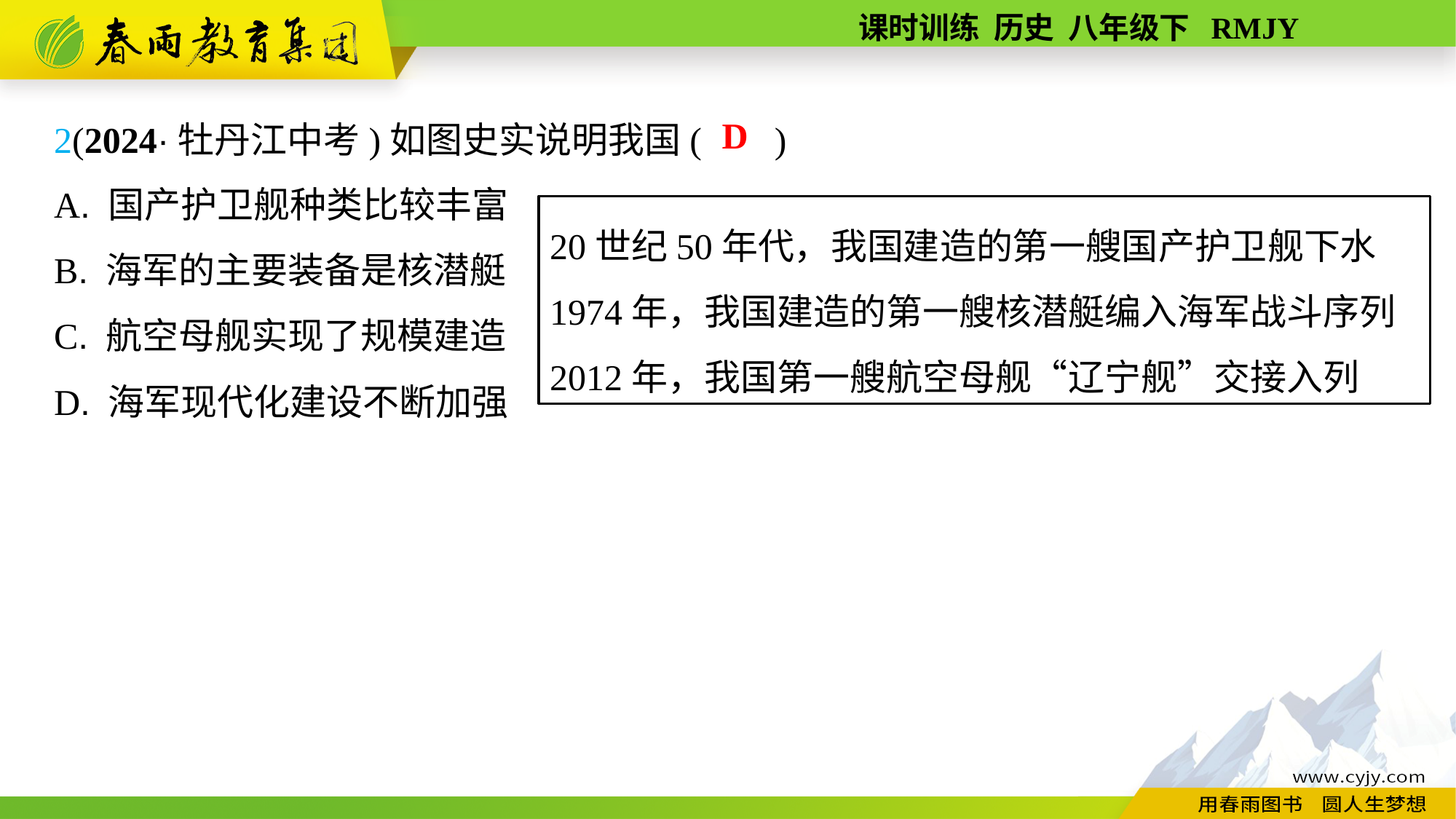

2(2024·牡丹江中考)如图史实说明我国(        )
A. 国产护卫舰种类比较丰富
B. 海军的主要装备是核潜艇
C. 航空母舰实现了规模建造
D. 海军现代化建设不断加强
D
20世纪50年代，我国建造的第一艘国产护卫舰下水
1974年，我国建造的第一艘核潜艇编入海军战斗序列
2012年，我国第一艘航空母舰“辽宁舰”交接入列